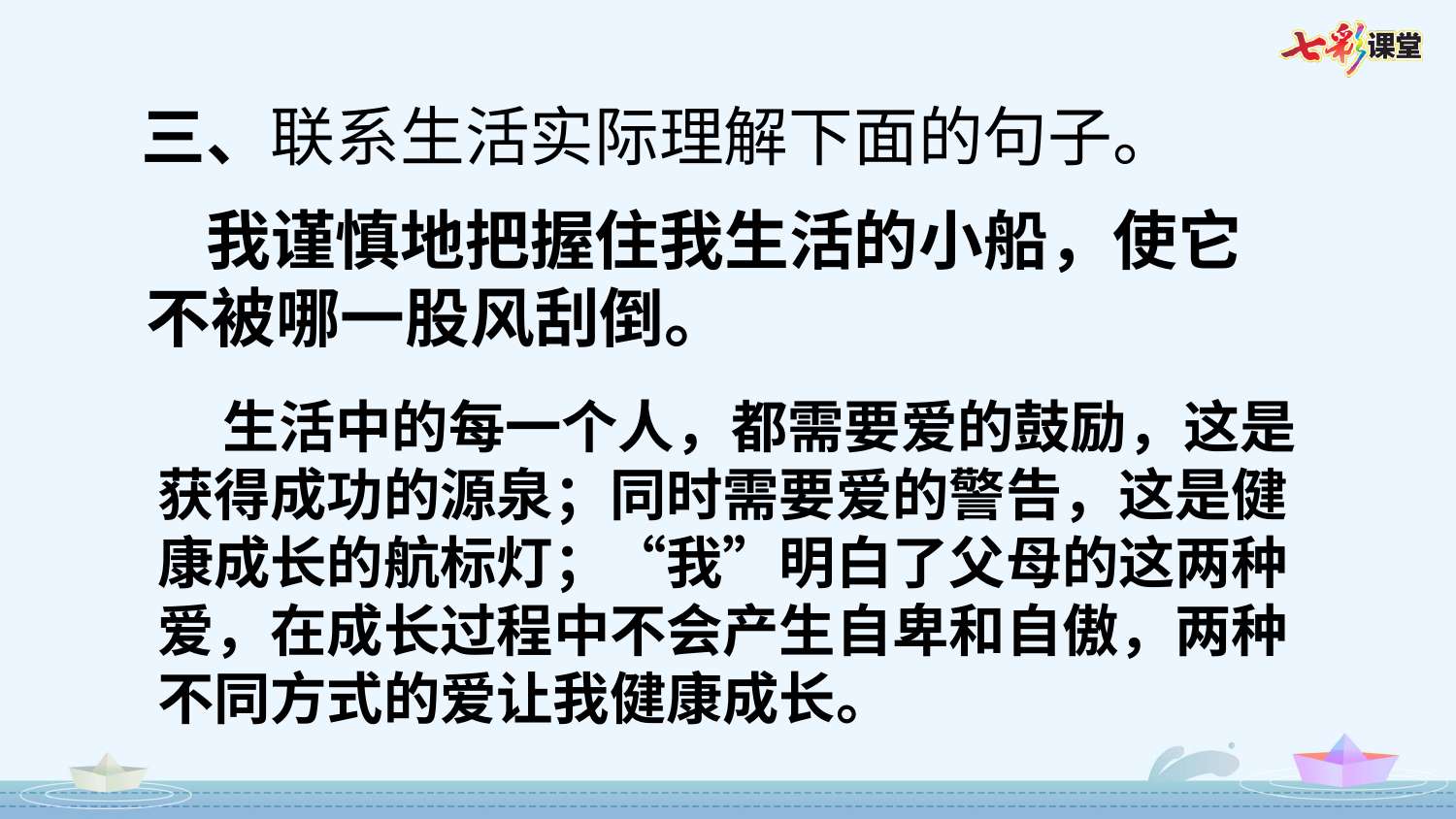

三、联系生活实际理解下面的句子。
   我谨慎地把握住我生活的小船，使它不被哪一股风刮倒。
    生活中的每一个人，都需要爱的鼓励，这是获得成功的源泉；同时需要爱的警告，这是健康成长的航标灯；“我”明白了父母的这两种爱，在成长过程中不会产生自卑和自傲，两种不同方式的爱让我健康成长。